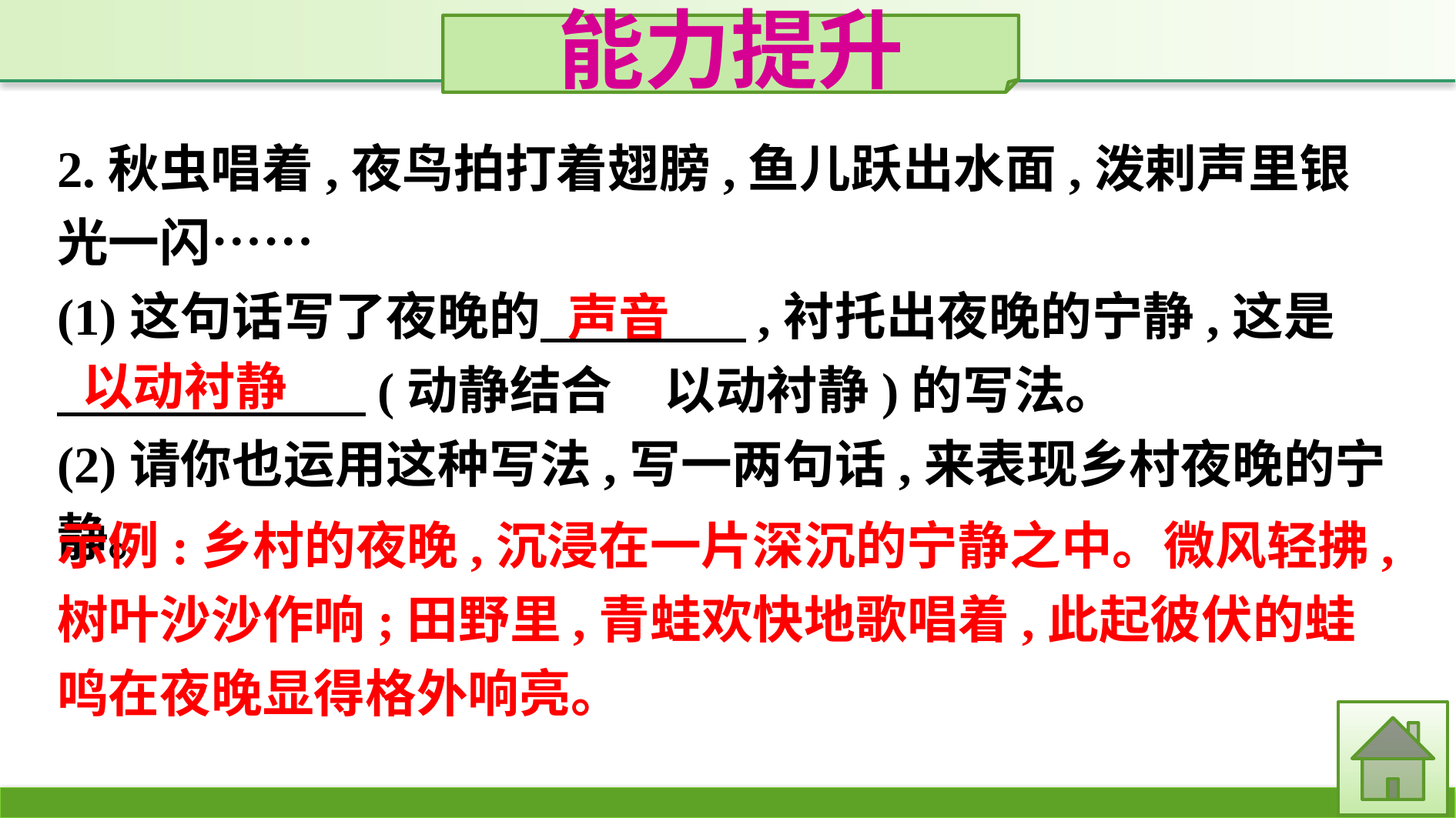

能力提升
2.秋虫唱着,夜鸟拍打着翅膀,鱼儿跃出水面,泼剌声里银光一闪……
(1)这句话写了夜晚的　　　　,衬托出夜晚的宁静,这是
　　　　　　(动静结合　以动衬静)的写法。
(2)请你也运用这种写法,写一两句话,来表现乡村夜晚的宁静。
声音
以动衬静
示例:乡村的夜晚,沉浸在一片深沉的宁静之中。微风轻拂,树叶沙沙作响;田野里,青蛙欢快地歌唱着,此起彼伏的蛙鸣在夜晚显得格外响亮。